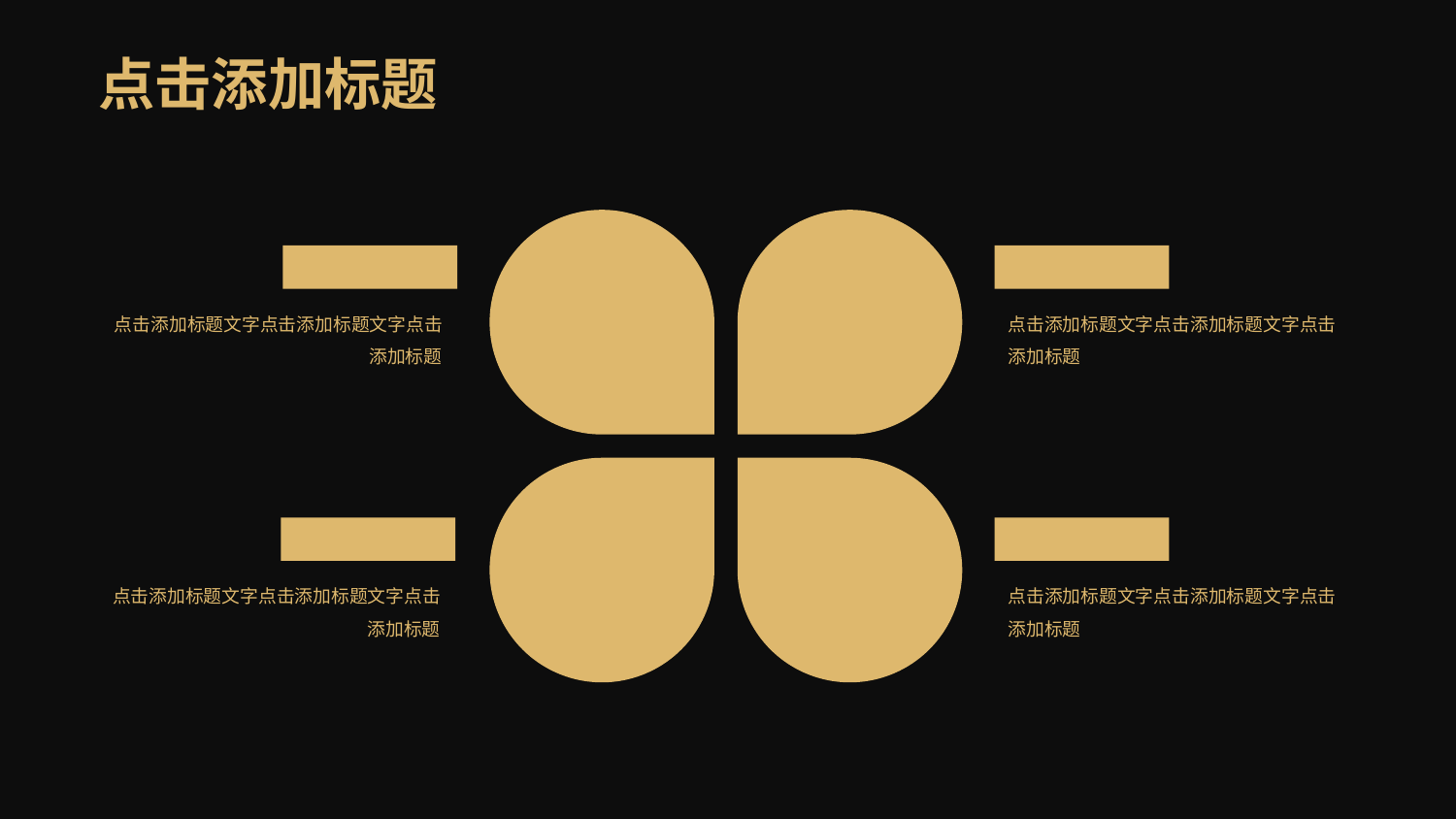

点击添加标题

W
O
点击添加标题
点击添加标题
点击添加标题文字点击添加标题文字点击添加标题
点击添加标题文字点击添加标题文字点击添加标题

S
T
点击添加标题
点击添加标题
点击添加标题文字点击添加标题文字点击添加标题
点击添加标题文字点击添加标题文字点击添加标题